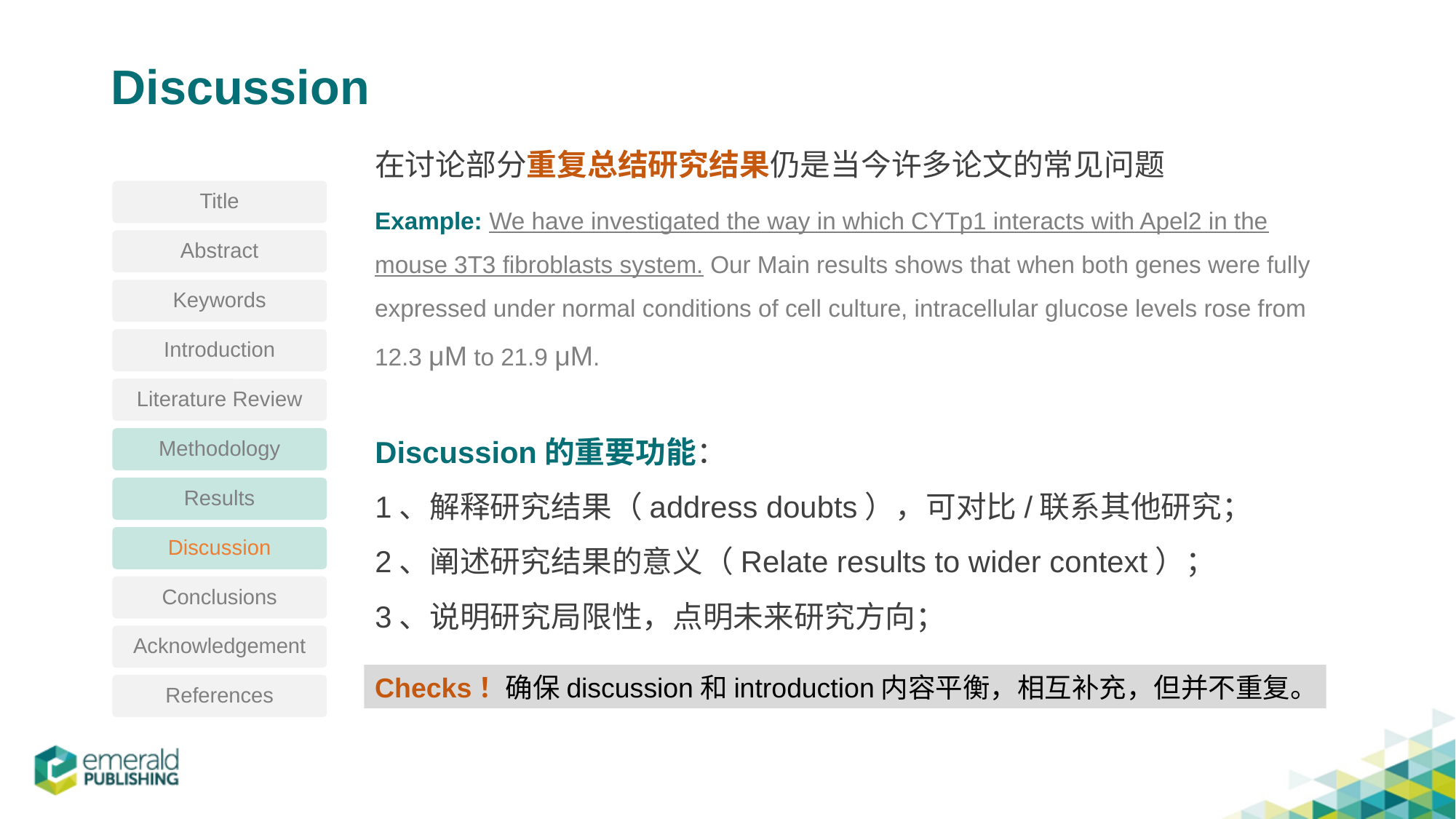

# Discussion
在讨论部分重复总结研究结果仍是当今许多论文的常见问题
Example: We have investigated the way in which CYTp1 interacts with Apel2 in the mouse 3T3 fibroblasts system. Our Main results shows that when both genes were fully expressed under normal conditions of cell culture, intracellular glucose levels rose from 12.3 μM to 21.9 μM.

Title

Abstract

Keywords

Introduction

Literature Review
Discussion的重要功能：
1、解释研究结果（address doubts），可对比/联系其他研究；
2、阐述研究结果的意义（Relate results to wider context）；
3、说明研究局限性，点明未来研究方向；

Methodology

Results

Discussion

Conclusions

Acknowledgement
Checks！确保discussion和introduction内容平衡，相互补充，但并不重复。

References